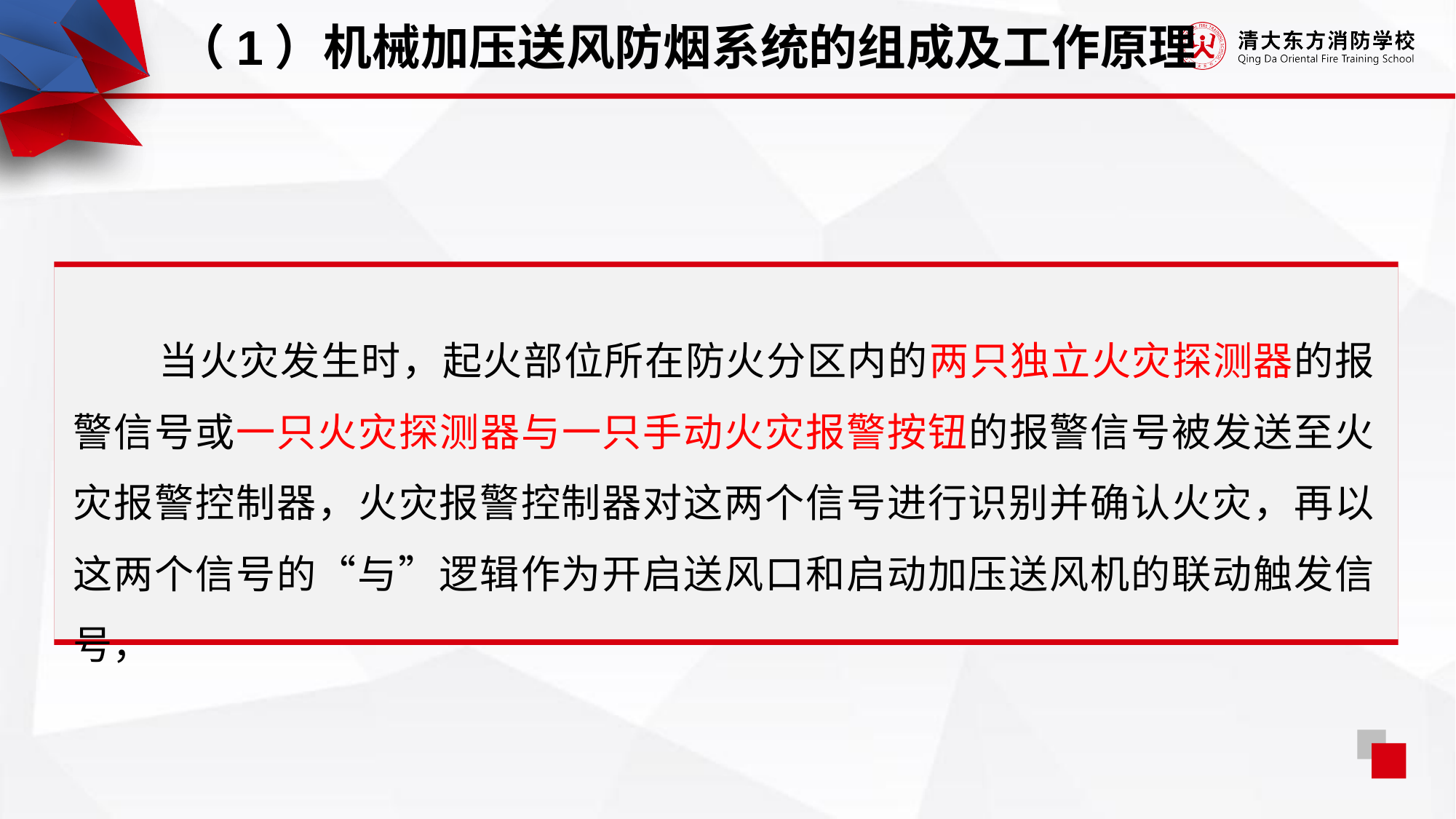

（1）机械加压送风防烟系统的组成及工作原理

当火灾发生时，起火部位所在防火分区内的两只独立火灾探测器的报警信号或一只火灾探测器与一只手动火灾报警按钮的报警信号被发送至火灾报警控制器，火灾报警控制器对这两个信号进行识别并确认火灾，再以这两个信号的“与”逻辑作为开启送风口和启动加压送风机的联动触发信号，